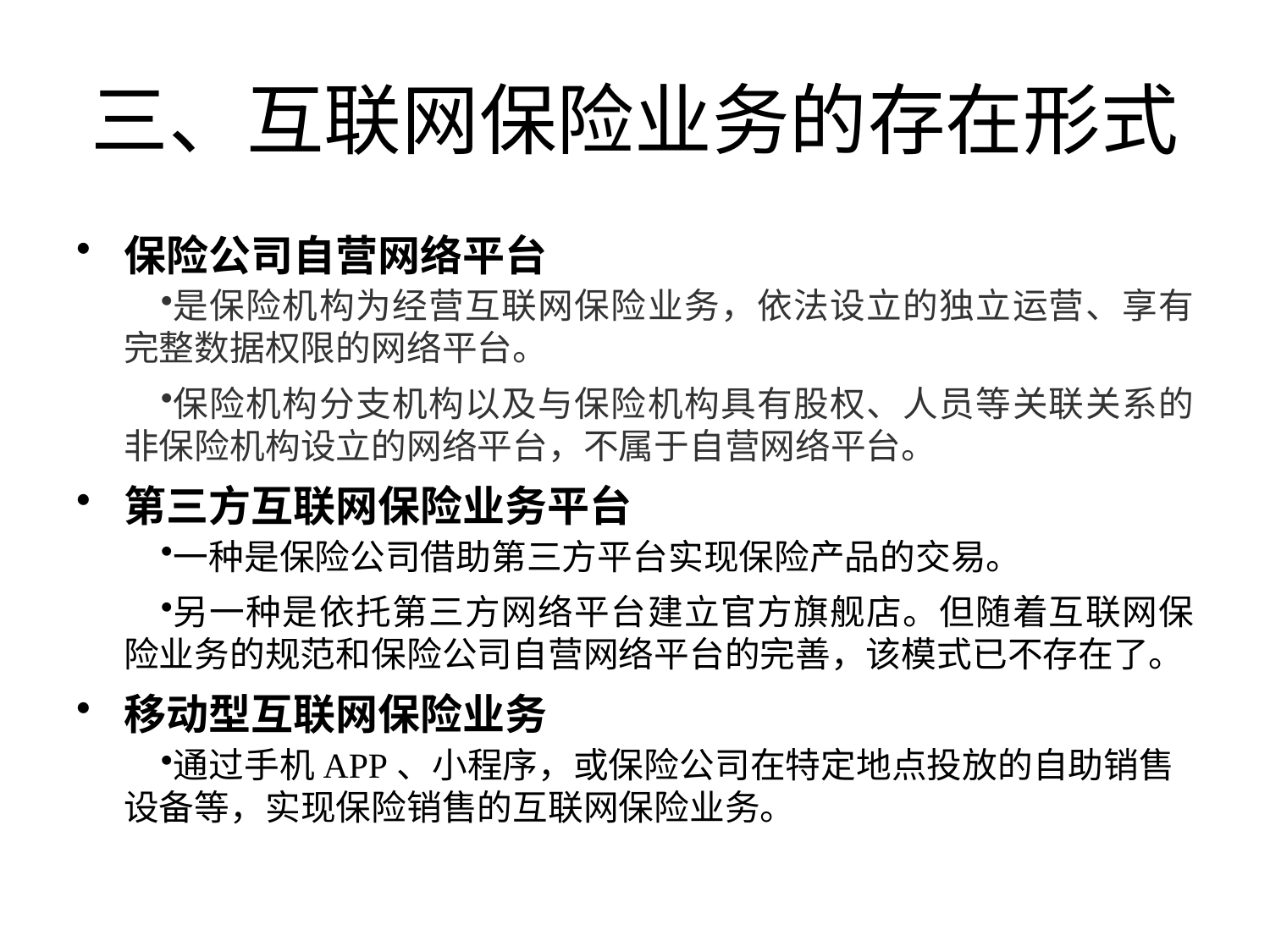

# 三、互联网保险业务的存在形式
保险公司自营网络平台
是保险机构为经营互联网保险业务，依法设立的独立运营、享有完整数据权限的网络平台。
保险机构分支机构以及与保险机构具有股权、人员等关联关系的非保险机构设立的网络平台，不属于自营网络平台。
第三方互联网保险业务平台
一种是保险公司借助第三方平台实现保险产品的交易。
另一种是依托第三方网络平台建立官方旗舰店。但随着互联网保险业务的规范和保险公司自营网络平台的完善，该模式已不存在了。
移动型互联网保险业务
通过手机APP、小程序，或保险公司在特定地点投放的自助销售设备等，实现保险销售的互联网保险业务。